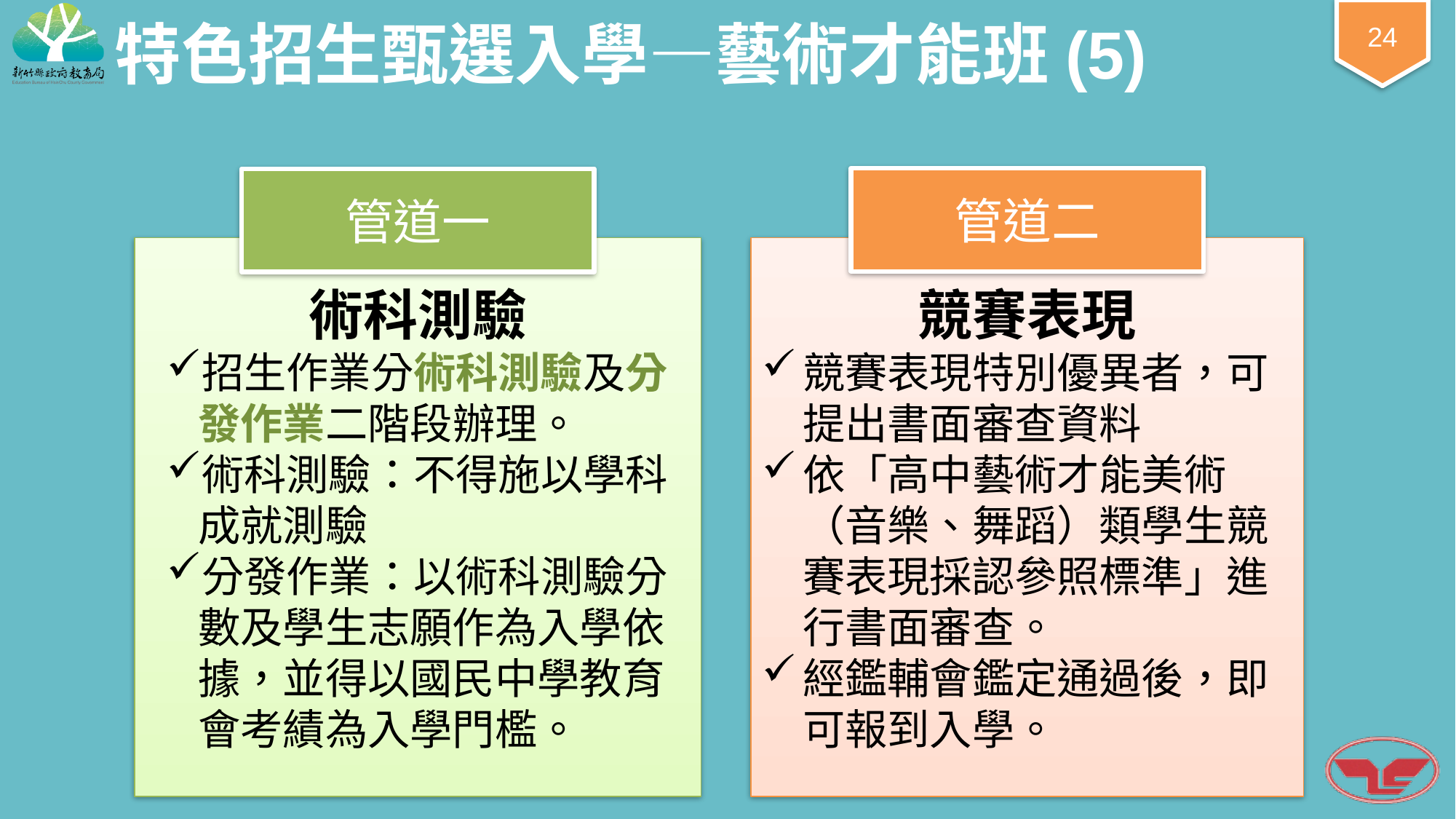

# 特色招生甄選入學—藝術才能班(5)

管道二
競賽表現
競賽表現特別優異者，可提出書面審查資料
依「高中藝術才能美術（音樂、舞蹈）類學生競賽表現採認參照標準」進行書面審查。
經鑑輔會鑑定通過後，即可報到入學。
管道一
術科測驗
招生作業分術科測驗及分發作業二階段辦理。
術科測驗：不得施以學科成就測驗
分發作業：以術科測驗分數及學生志願作為入學依據，並得以國民中學教育會考績為入學門檻。